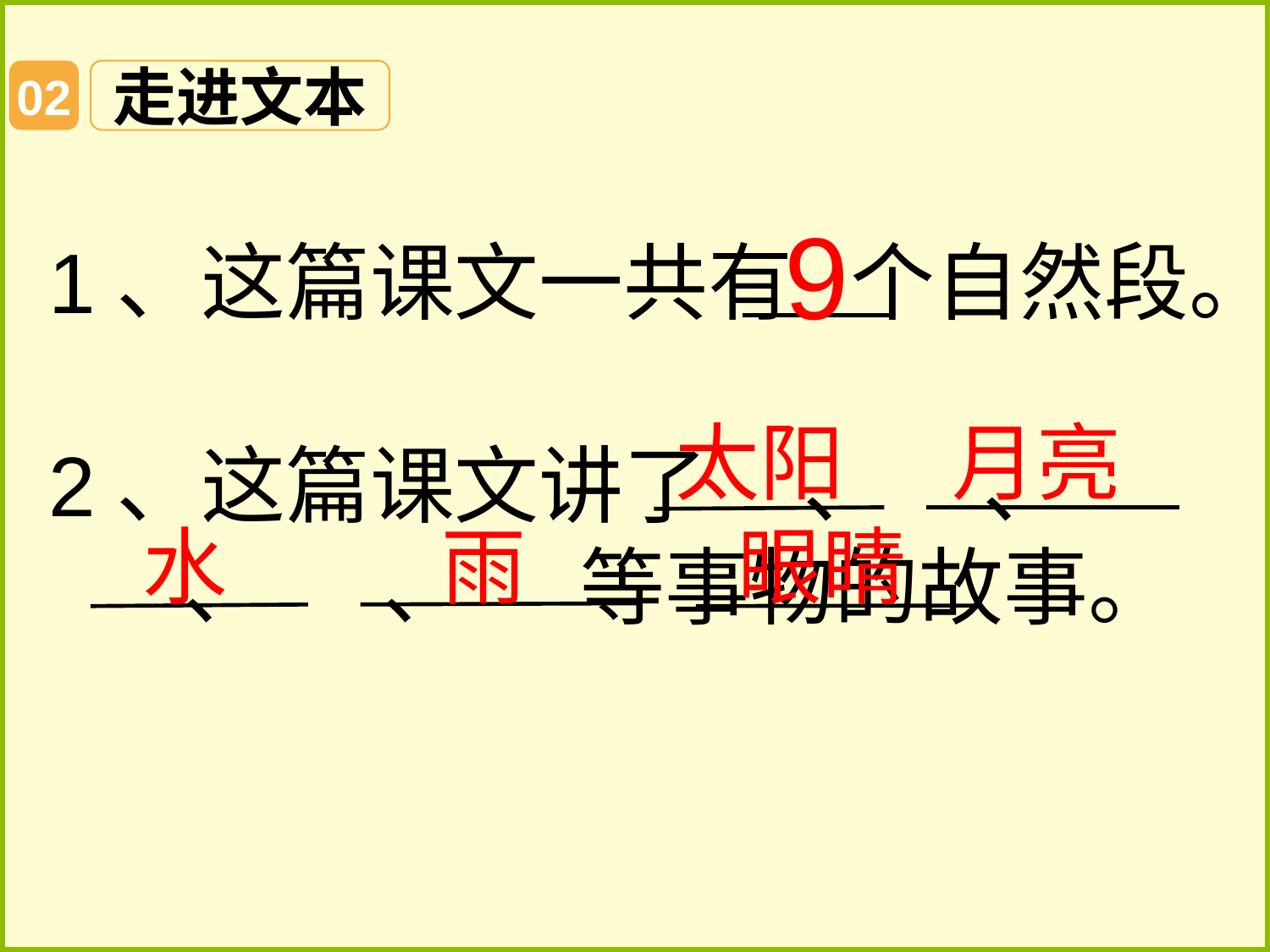

02
走进文本
9
1、这篇课文一共有   个自然段。

2、这篇课文讲了     、     、
      、      、      等事物的故事。
太阳
月亮
 水
 雨
眼睛